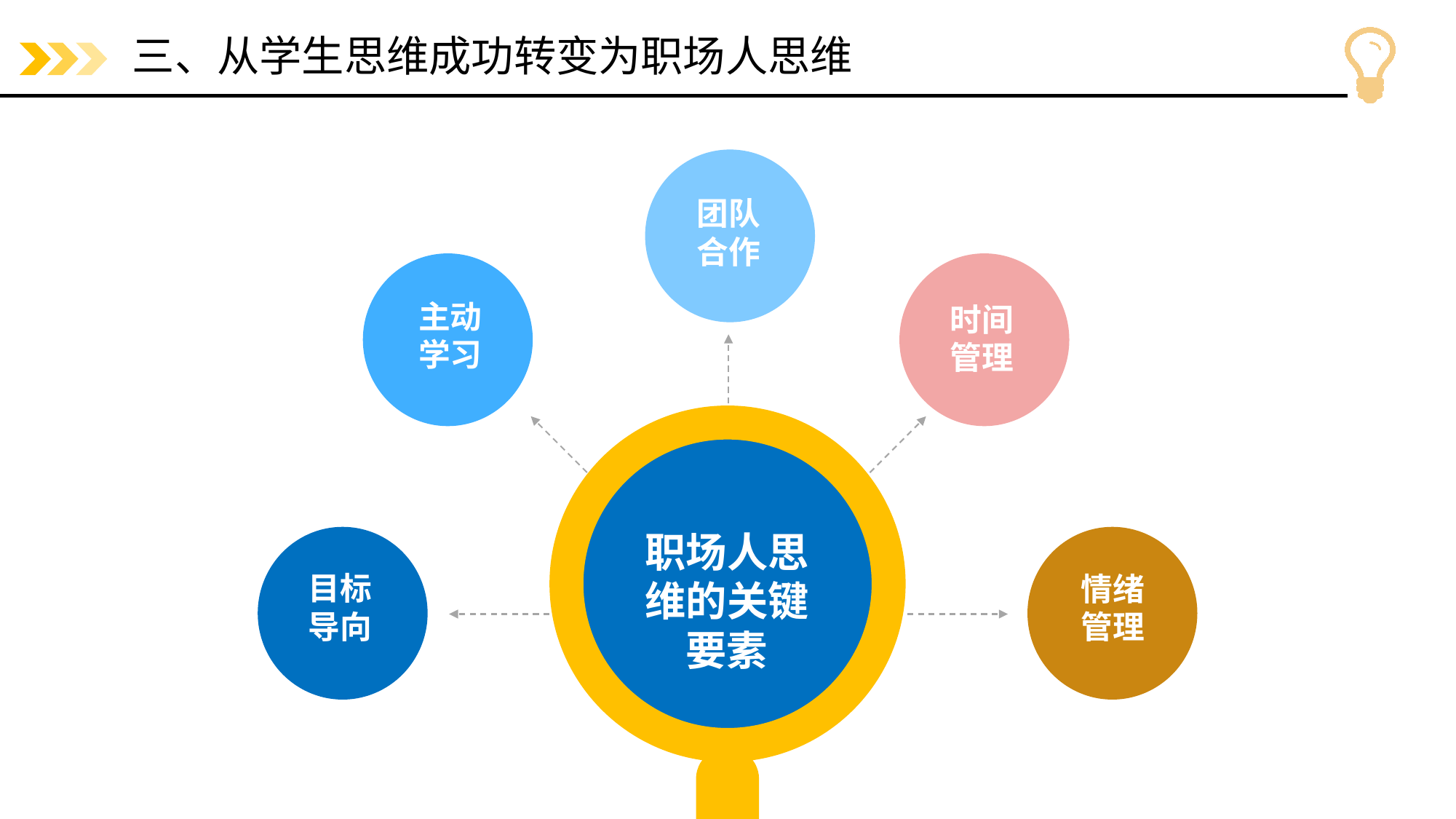

23
# 三、从学生思维成功转变为职场人思维

团队
合作

主动
学习
时间
管理

职场人思维的关键要素

目标
导向
情绪
管理